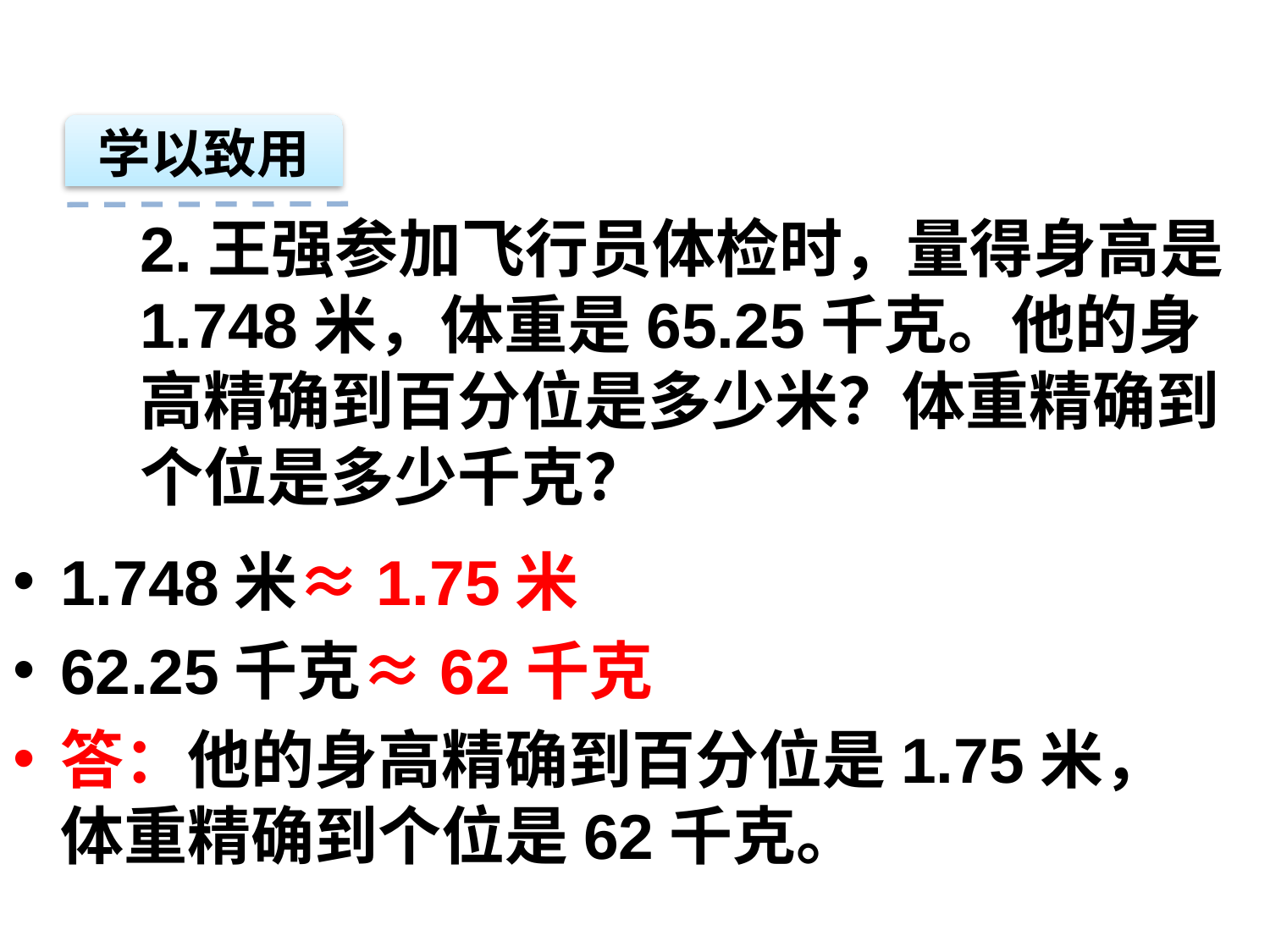

学以致用
2.王强参加飞行员体检时，量得身高是1.748米，体重是65.25千克。他的身高精确到百分位是多少米？体重精确到个位是多少千克？
1.748米≈1.75米
62.25千克≈62千克
答：他的身高精确到百分位是1.75米，体重精确到个位是62千克。